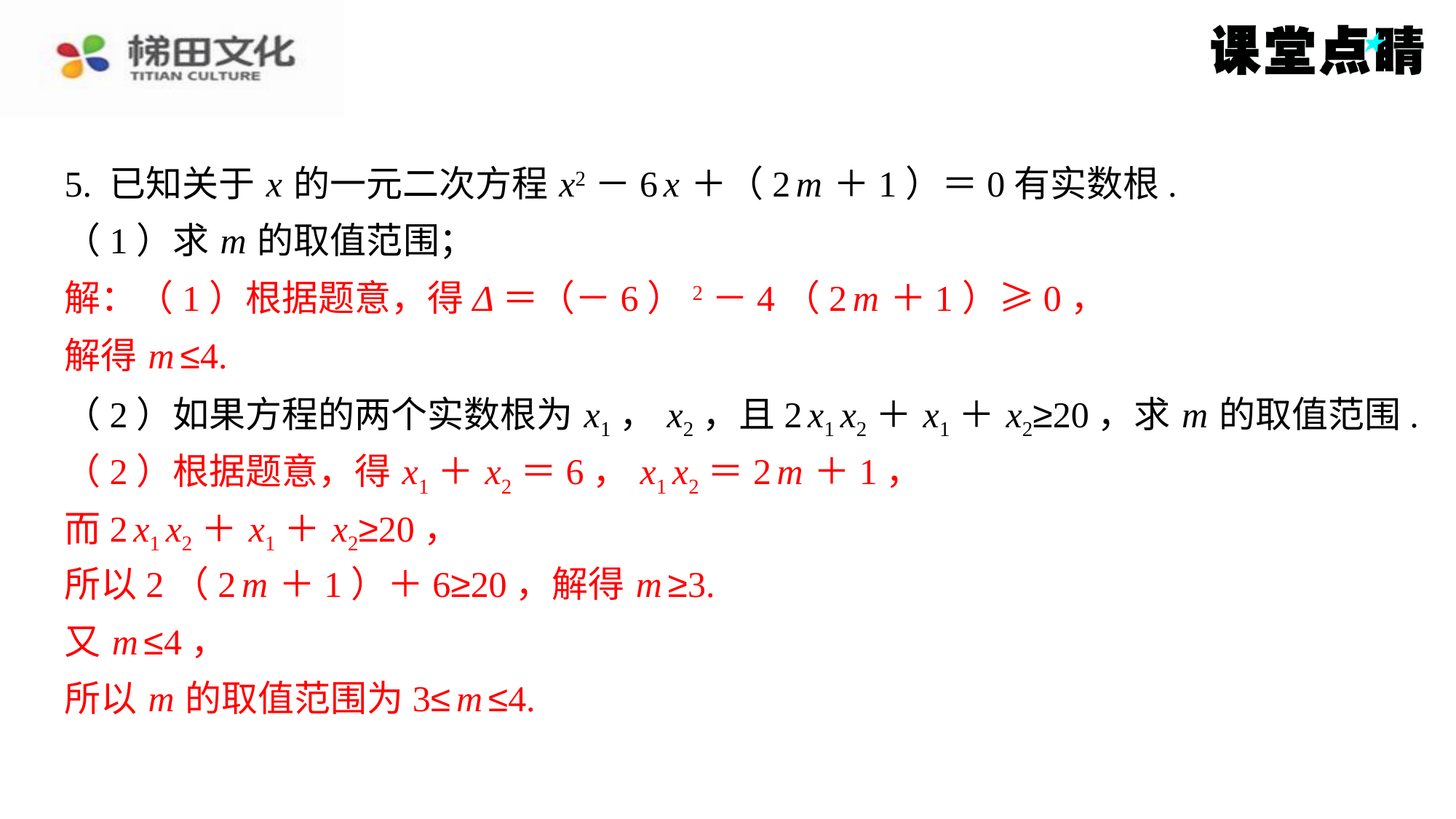

5. 已知关于 x 的一元二次方程 x2－6 x ＋（2 m ＋1）＝0有实数根.
（1）求 m 的取值范围；
解：（1）根据题意，得Δ＝（－6）2－4（2 m ＋1）≥0，
解：（1）根据题意，得Δ＝（－6）2－4（2 m ＋1）≥0，
解得 m ≤4.
解得 m ≤4.
（2）如果方程的两个实数根为 x1， x2，且2 x1 x2＋ x1＋ x2≥20，求 m 的取值范围.
（2）根据题意，得 x1＋ x2＝6， x1 x2＝2 m ＋1，
（2）根据题意，得 x1＋ x2＝6， x1 x2＝2 m ＋1，
而2 x1 x2＋ x1＋ x2≥20，
而2 x1 x2＋ x1＋ x2≥20，
所以2（2 m ＋1）＋6≥20，解得 m ≥3.
所以2（2 m ＋1）＋6≥20，解得 m ≥3.
又 m ≤4，
又 m ≤4，
所以 m 的取值范围为3≤ m ≤4.
所以 m 的取值范围为3≤ m ≤4.